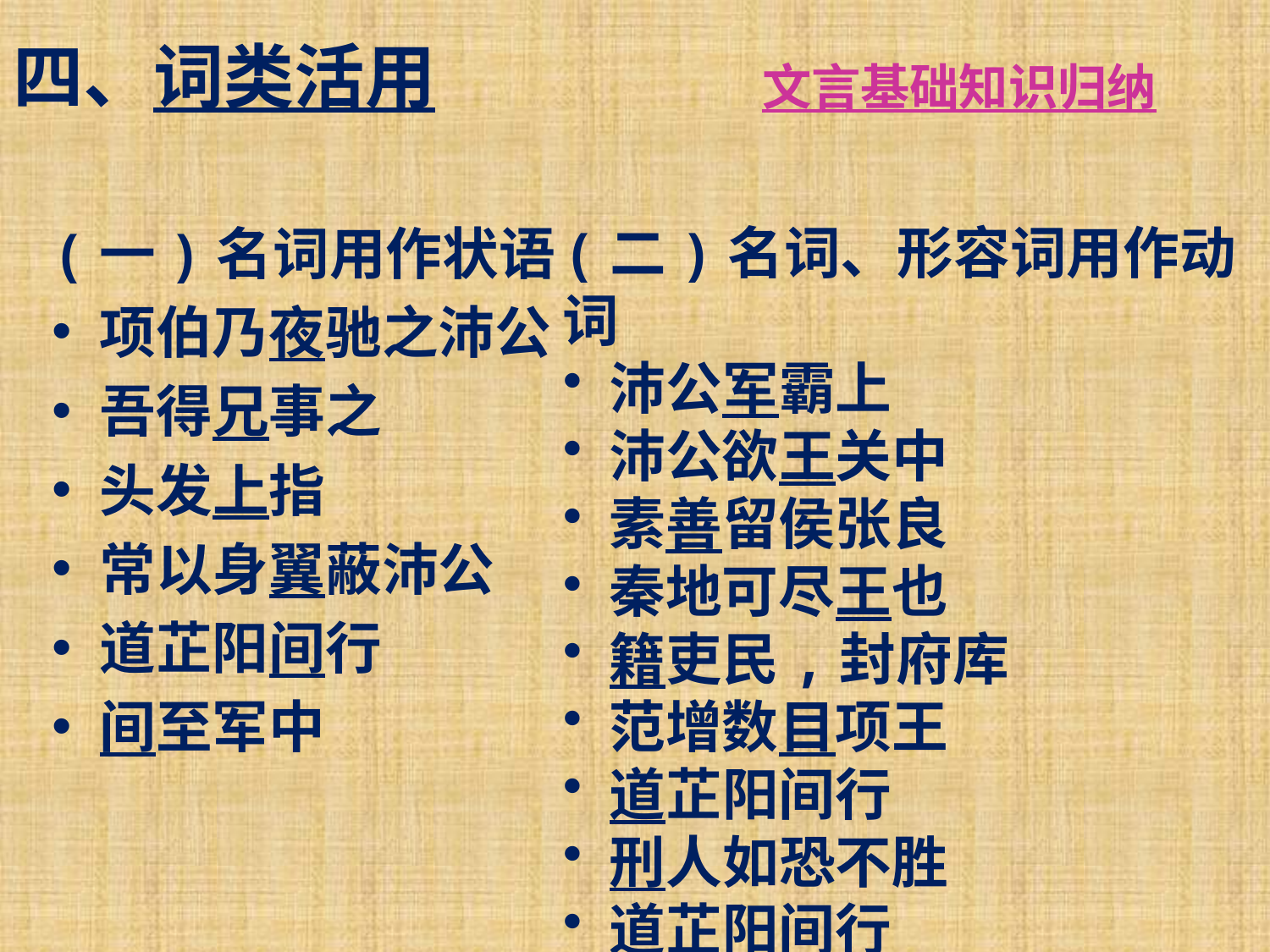

# 四、词类活用
文言基础知识归纳

(一)名词用作状语
项伯乃夜驰之沛公
吾得兄事之
头发上指
常以身翼蔽沛公
道芷阳间行
间至军中
(二)名词、形容词用作动词
 沛公军霸上
 沛公欲王关中
 素善留侯张良
 秦地可尽王也
 籍吏民,封府库
 范增数目项王
 道芷阳间行
 刑人如恐不胜
 道芷阳间行